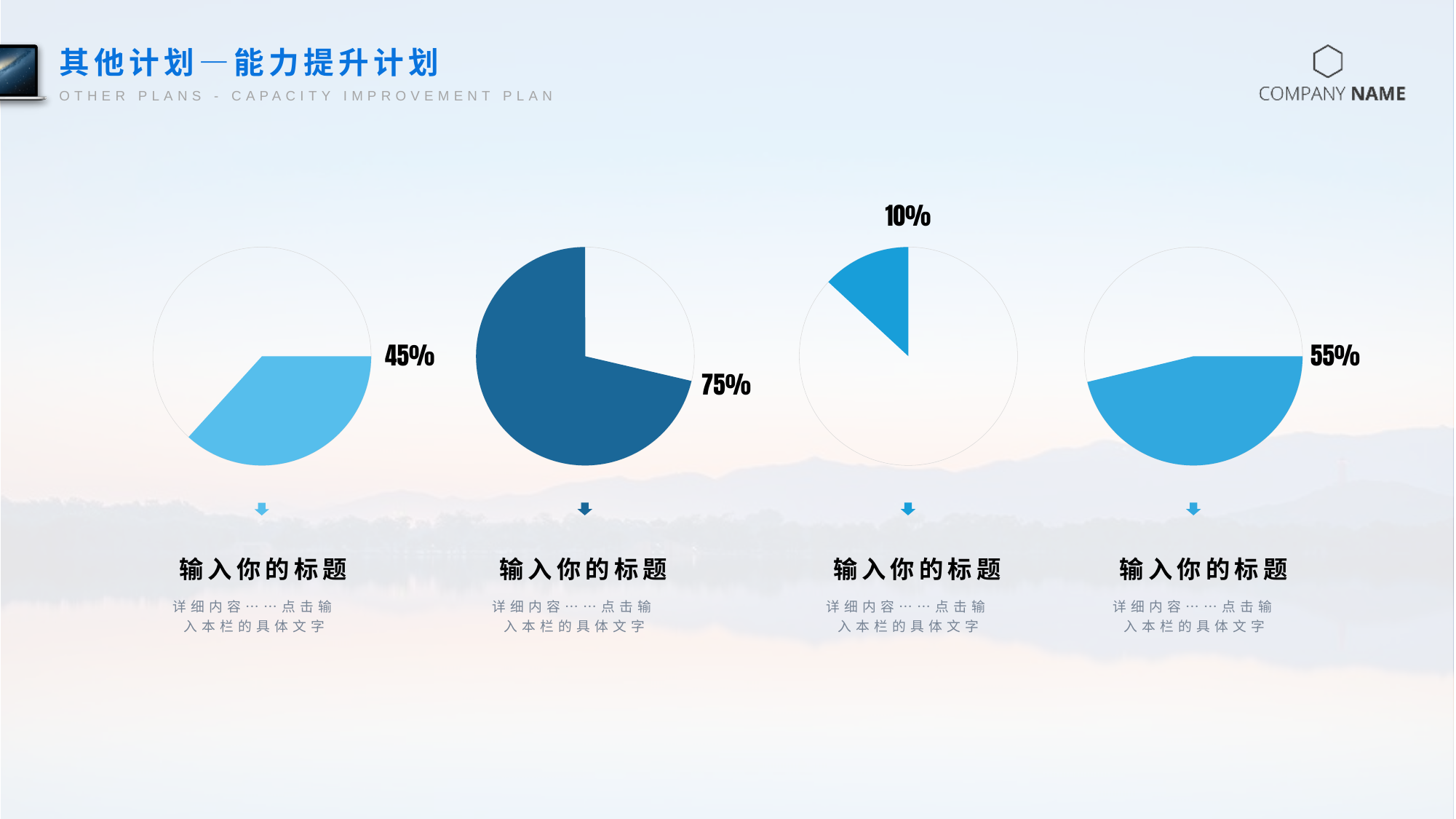

其他计划—能力提升计划
OTHER PLANS - CAPACITY IMPROVEMENT PLAN
10%

45%
55%
75%

输入你的标题
详细内容……点击输入本栏的具体文字
输入你的标题
详细内容……点击输入本栏的具体文字
输入你的标题
详细内容……点击输入本栏的具体文字
输入你的标题
详细内容……点击输入本栏的具体文字